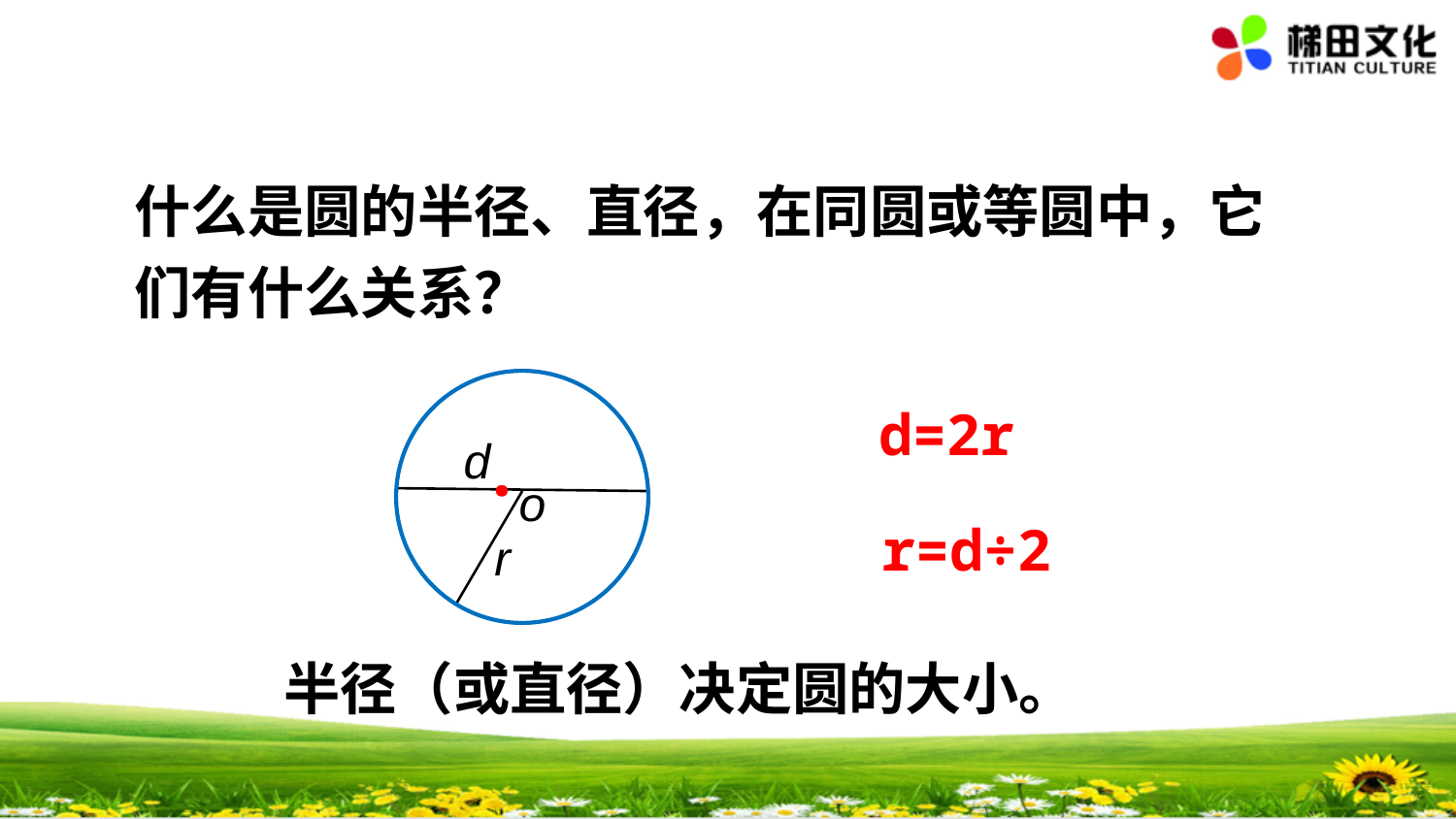

什么是圆的半径、直径，在同圆或等圆中，它们有什么关系？

	d=2r
d
·
o

	r=d÷2
r
半径（或直径）决定圆的大小。